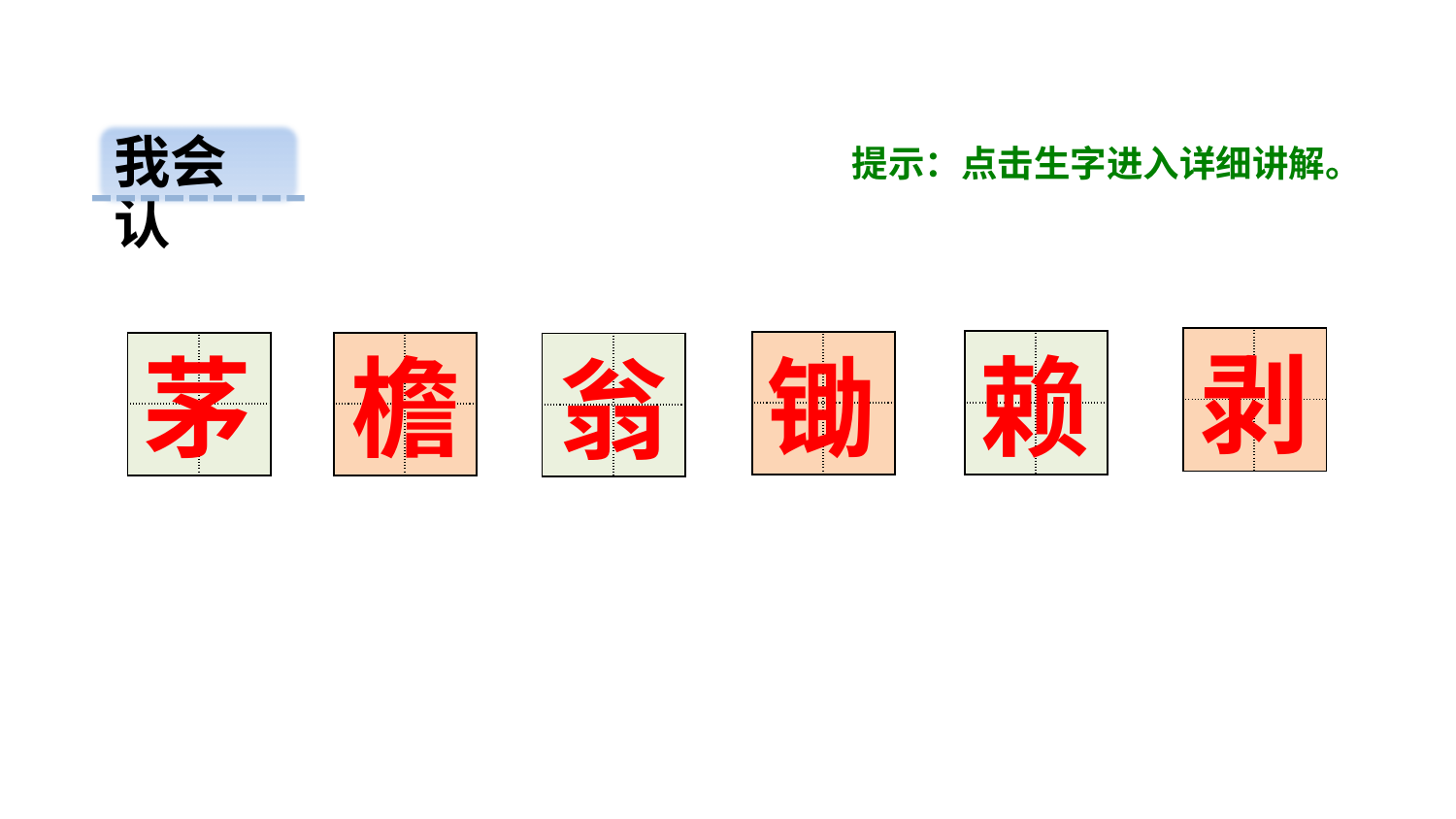

我会认

提示：点击生字进入详细讲解。
|  |  |
| --- | --- |
|  |  |
剥
赖
|  |  |
| --- | --- |
|  |  |
|  |  |
| --- | --- |
|  |  |
锄
|  |  |
| --- | --- |
|  |  |
|  |  |
| --- | --- |
|  |  |
茅
檐
|  |  |
| --- | --- |
|  |  |
翁